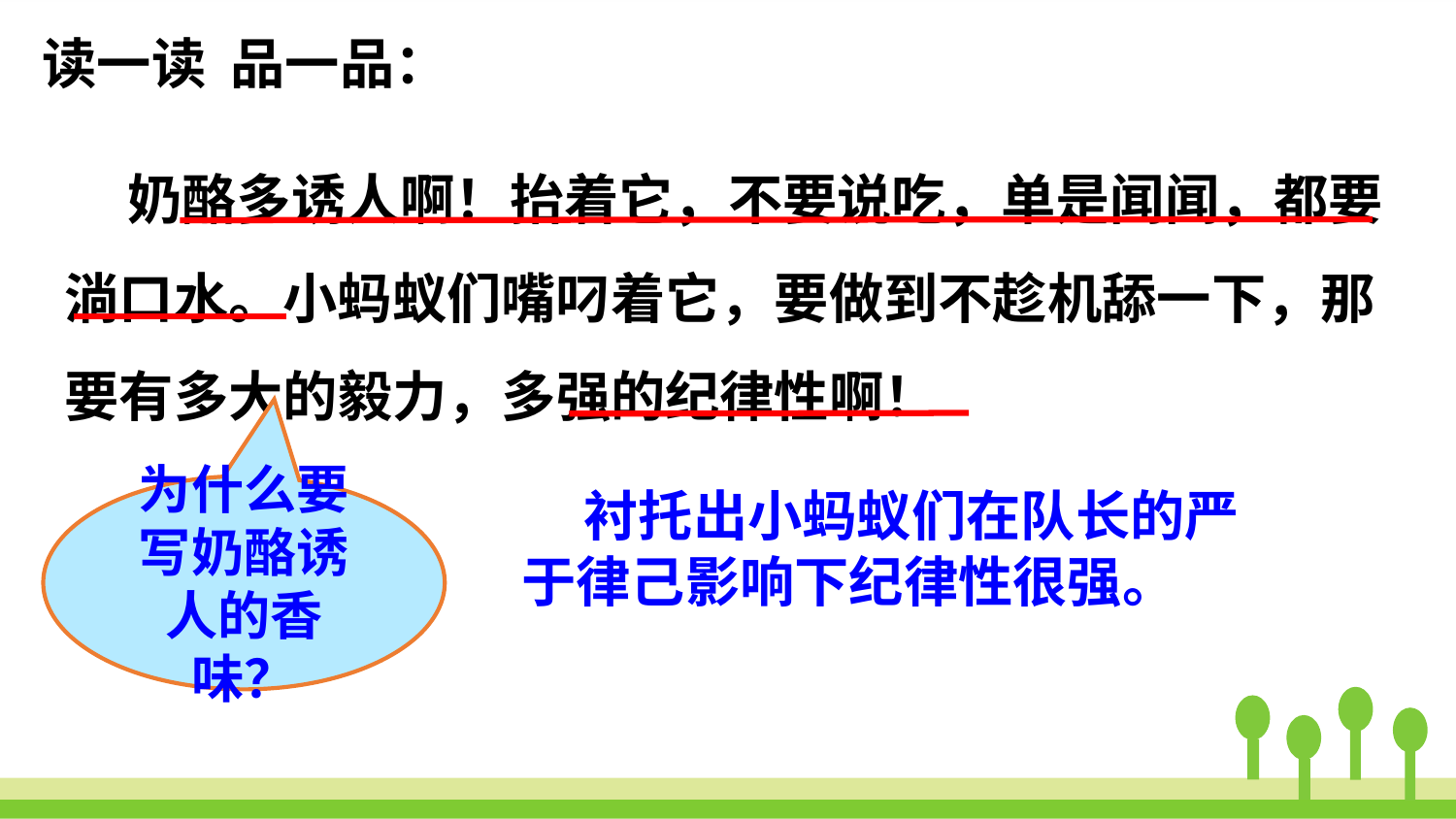

读一读  品一品：

    奶酪多诱人啊！抬着它，不要说吃，单是闻闻，都要淌口水。小蚂蚁们嘴叼着它，要做到不趁机舔一下，那要有多大的毅力，多强的纪律性啊！
为什么要写奶酪诱人的香味？
    衬托出小蚂蚁们在队长的严于律己影响下纪律性很强。